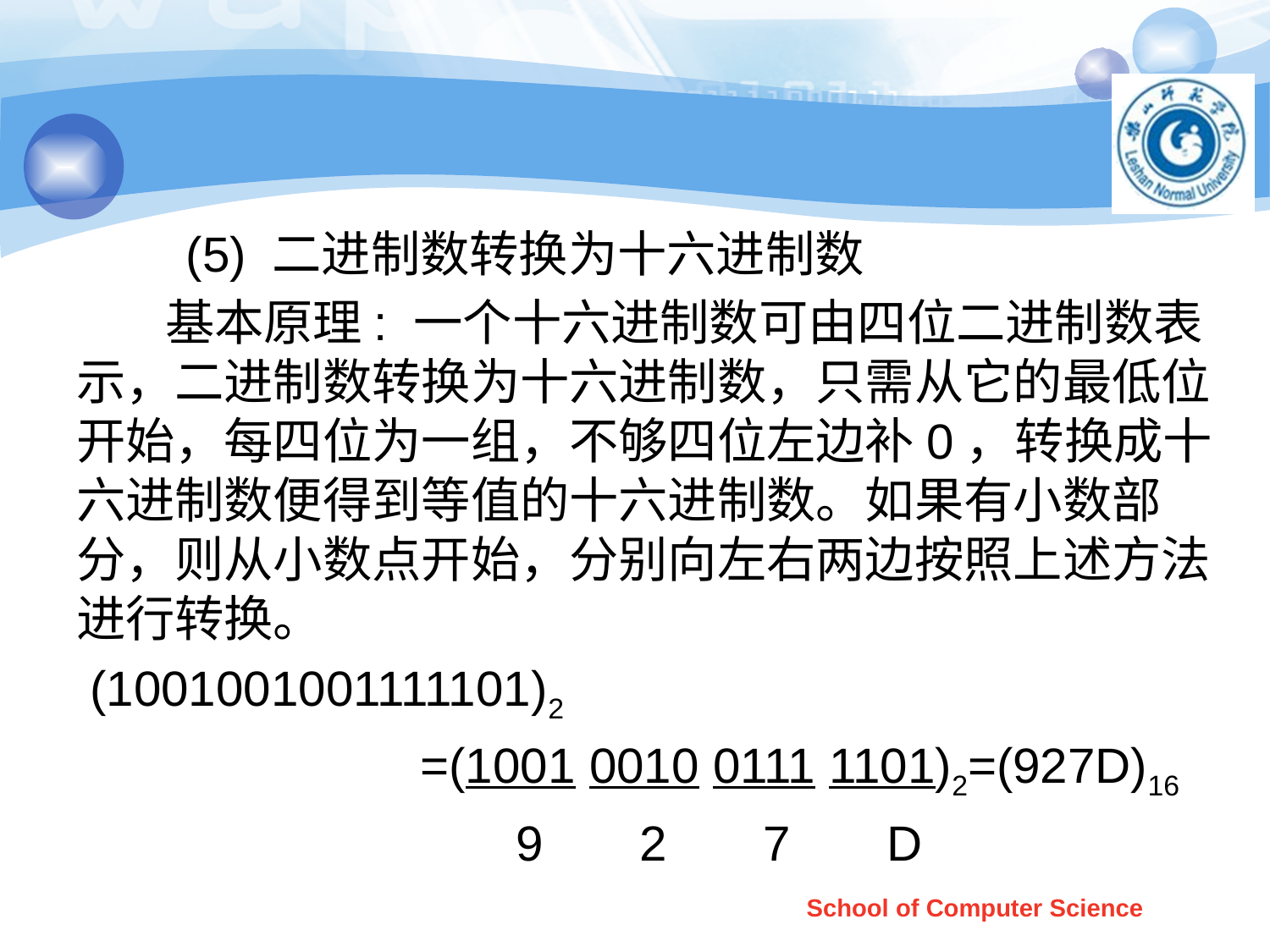

#
        (5) 二进制数转换为十六进制数
       基本原理: 一个十六进制数可由四位二进制数表示，二进制数转换为十六进制数，只需从它的最低位开始，每四位为一组，不够四位左边补0，转换成十六进制数便得到等值的十六进制数。如果有小数部分，则从小数点开始，分别向左右两边按照上述方法进行转换。
 (1001001001111101)2
                         =(1001 0010 0111 1101)2=(927D)16
                                9       2       7       D

School of Computer Science